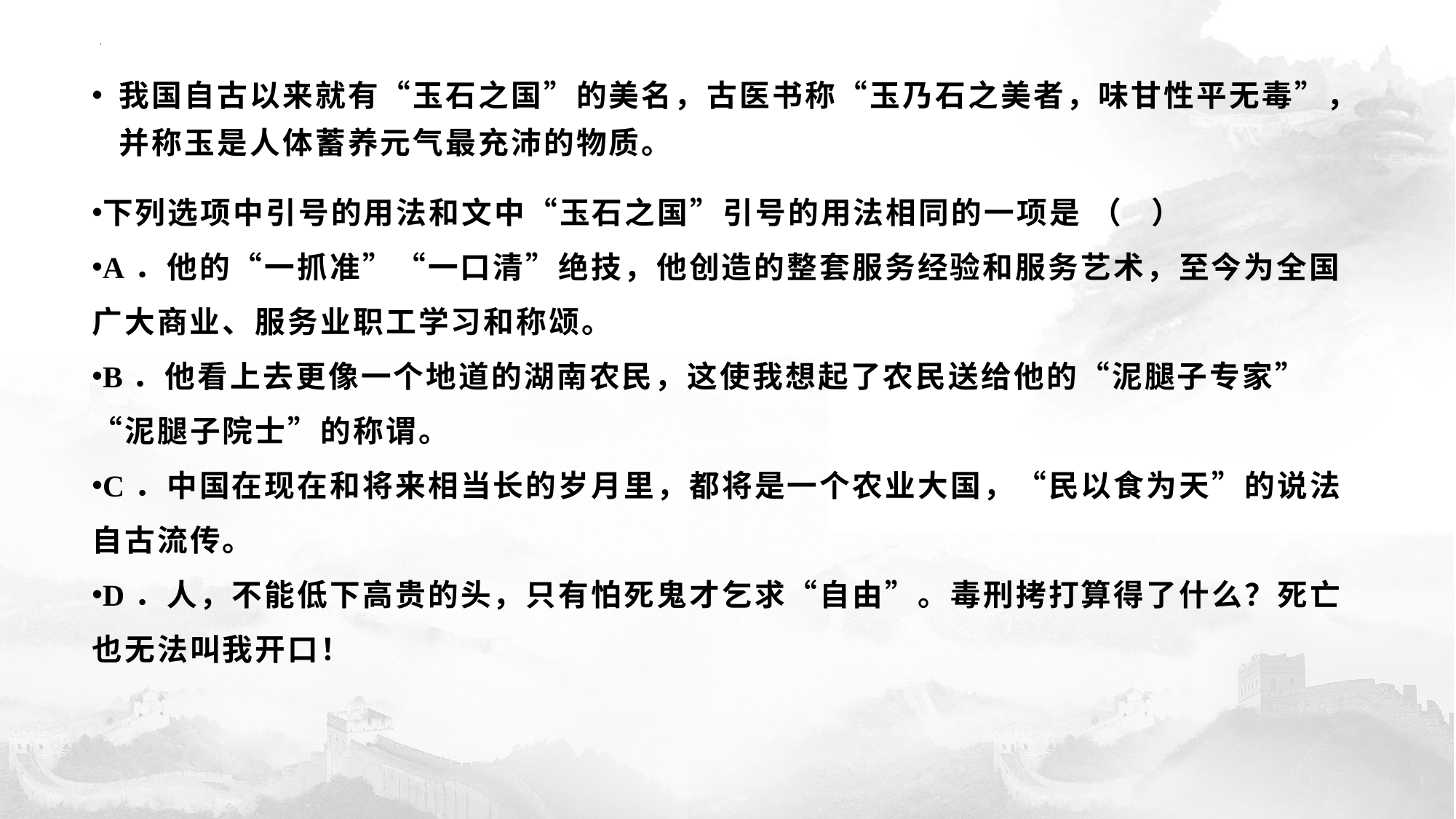

我国自古以来就有“玉石之国”的美名，古医书称“玉乃石之美者，味甘性平无毒”，并称玉是人体蓄养元气最充沛的物质。
下列选项中引号的用法和文中“玉石之国”引号的用法相同的一项是 （   ）
A．他的“一抓准”“一口清”绝技，他创造的整套服务经验和服务艺术，至今为全国广大商业、服务业职工学习和称颂。
B．他看上去更像一个地道的湖南农民，这使我想起了农民送给他的“泥腿子专家”“泥腿子院士”的称谓。
C．中国在现在和将来相当长的岁月里，都将是一个农业大国，“民以食为天”的说法自古流传。
D．人，不能低下高贵的头，只有怕死鬼才乞求“自由”。毒刑拷打算得了什么？死亡也无法叫我开口！